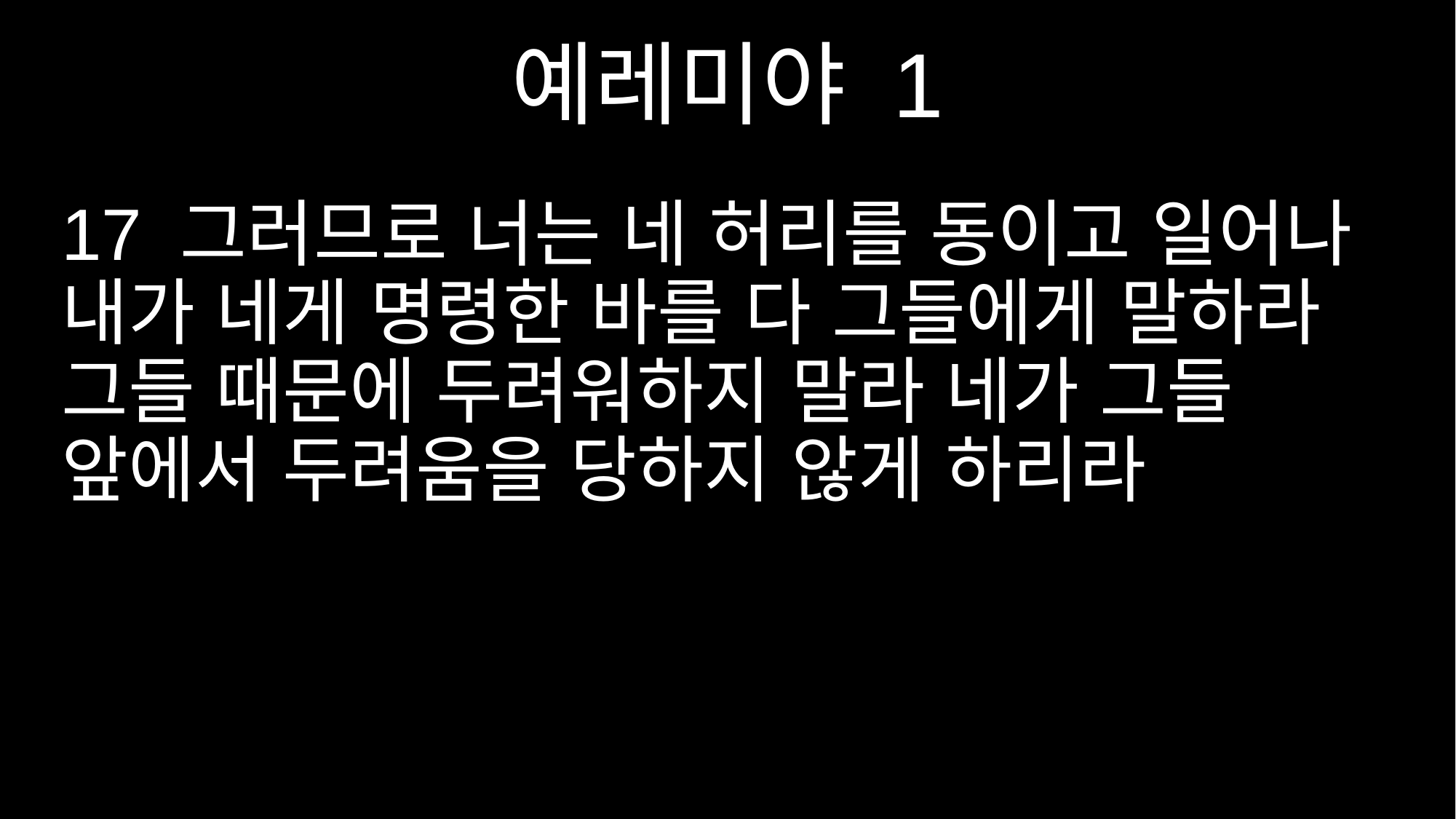

예레미야 1
17 그러므로 너는 네 허리를 동이고 일어나 내가 네게 명령한 바를 다 그들에게 말하라 그들 때문에 두려워하지 말라 네가 그들 앞에서 두려움을 당하지 않게 하리라